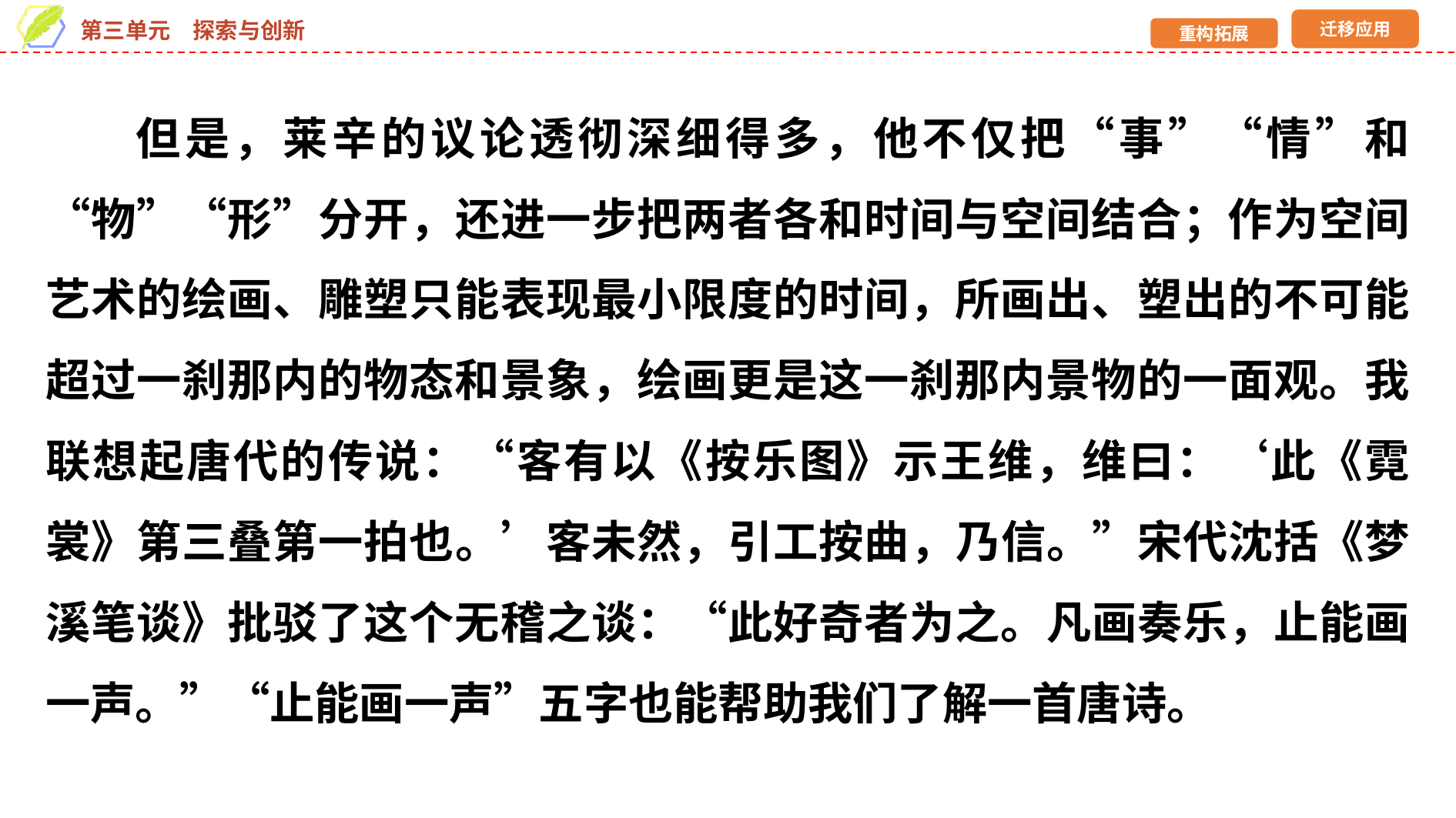

但是，莱辛的议论透彻深细得多，他不仅把“事”“情”和“物”“形”分开，还进一步把两者各和时间与空间结合；作为空间艺术的绘画、雕塑只能表现最小限度的时间，所画出、塑出的不可能超过一刹那内的物态和景象，绘画更是这一刹那内景物的一面观。我联想起唐代的传说：“客有以《按乐图》示王维，维曰：‘此《霓裳》第三叠第一拍也。’客未然，引工按曲，乃信。”宋代沈括《梦溪笔谈》批驳了这个无稽之谈：“此好奇者为之。凡画奏乐，止能画一声。”“止能画一声”五字也能帮助我们了解一首唐诗。